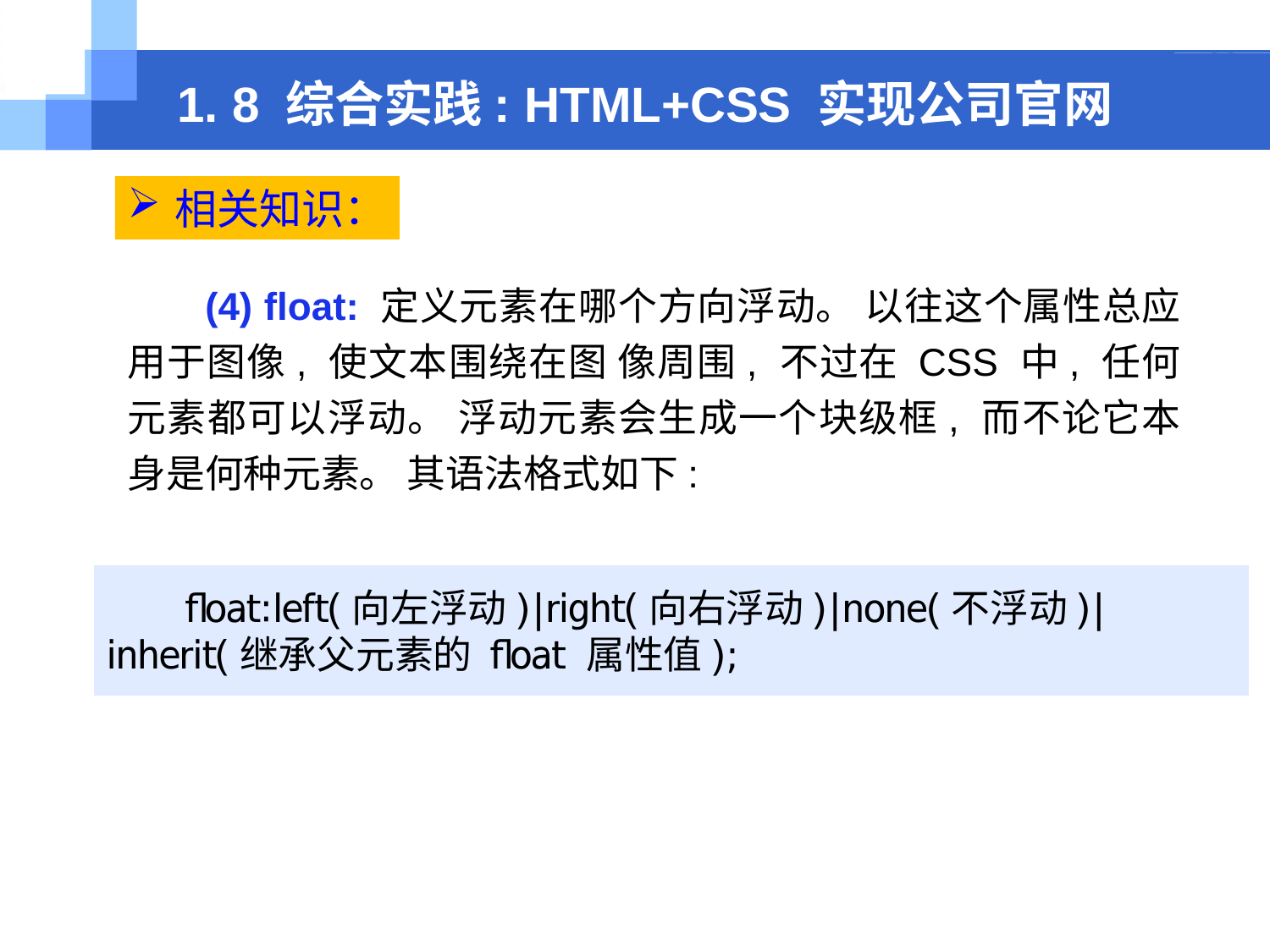

1. 8 综合实践: HTML+CSS 实现公司官网
相关知识：
(4) float: 定义元素在哪个方向浮动。 以往这个属性总应用于图像, 使文本围绕在图 像周围, 不过在 CSS 中, 任何元素都可以浮动。 浮动元素会生成一个块级框, 而不论它本 身是何种元素。 其语法格式如下:
float:left(向左浮动)|right(向右浮动)|none(不浮动)|inherit(继承父元素的 float 属性值);